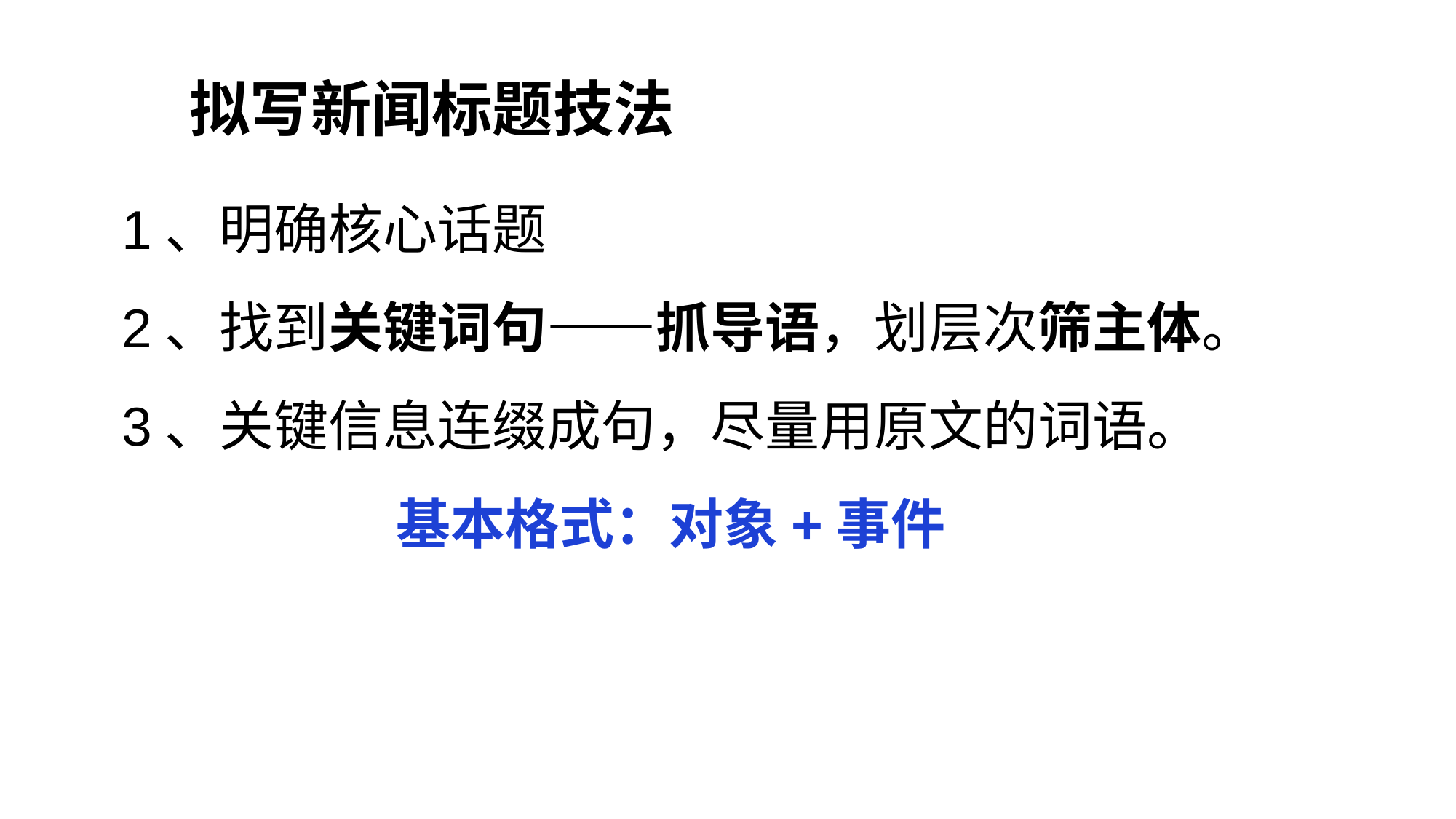

拟写新闻标题技法
1、明确核心话题
2、找到关键词句——抓导语，划层次筛主体。
3、关键信息连缀成句，尽量用原文的词语。
基本格式：对象+事件